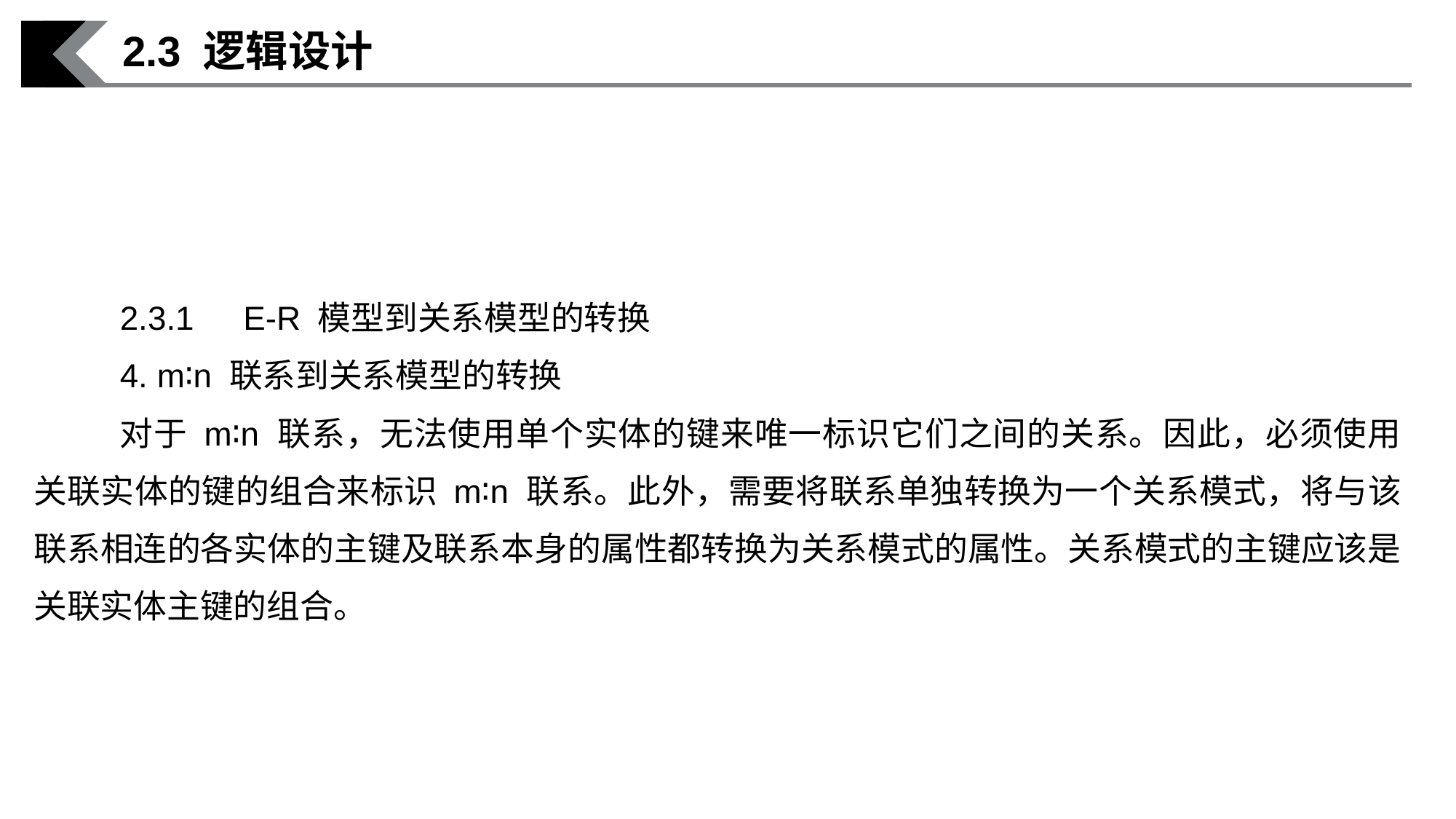

2.3 逻辑设计
2.3.1　E-R 模型到关系模型的转换
4. m∶n 联系到关系模型的转换
对于 m∶n 联系，无法使用单个实体的键来唯一标识它们之间的关系。因此，必须使用关联实体的键的组合来标识 m∶n 联系。此外，需要将联系单独转换为一个关系模式，将与该联系相连的各实体的主键及联系本身的属性都转换为关系模式的属性。关系模式的主键应该是关联实体主键的组合。